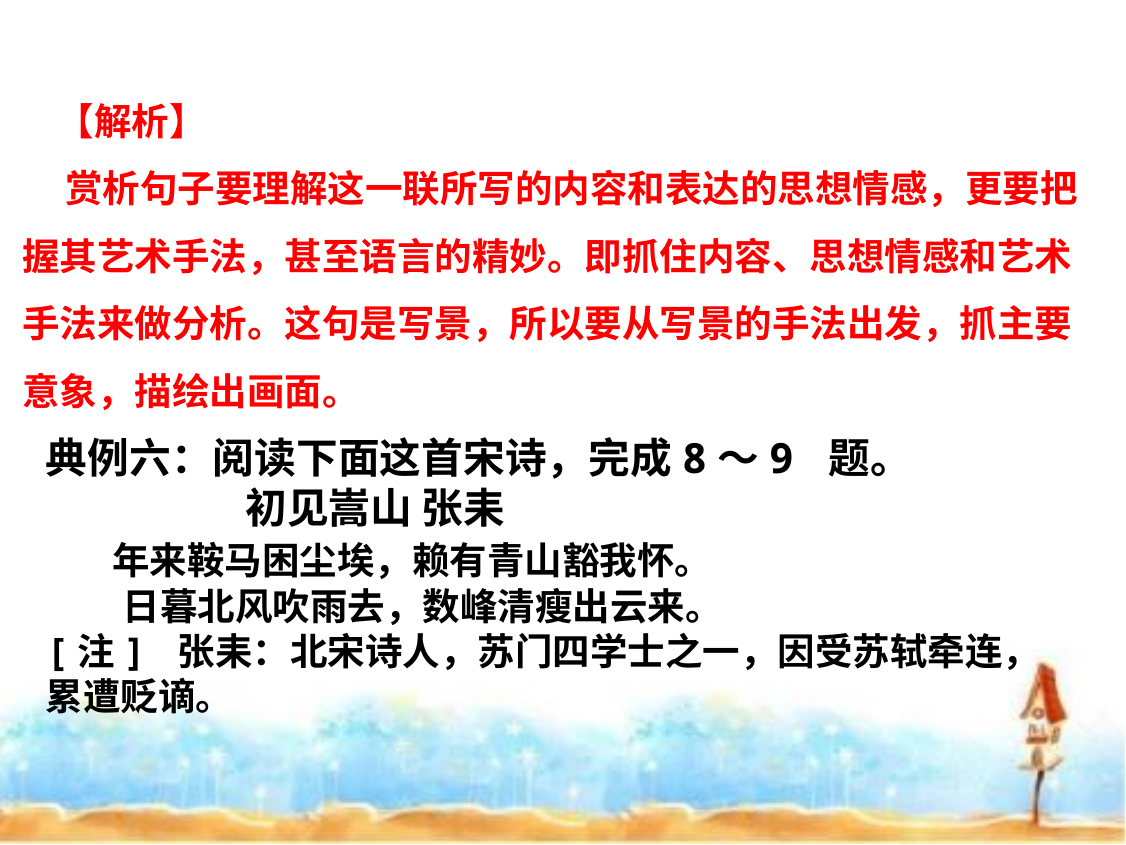

【解析】
    赏析句子要理解这一联所写的内容和表达的思想情感，更要把握其艺术手法，甚至语言的精妙。即抓住内容、思想情感和艺术手法来做分析。这句是写景，所以要从写景的手法出发，抓主要意象，描绘出画面。
典例六：阅读下面这首宋诗，完成8～9 题。
                     初见嵩山 张耒
       年来鞍马困尘埃，赖有青山豁我怀。
        日暮北风吹雨去，数峰清瘦出云来。
[注] 张耒：北宋诗人，苏门四学士之一，因受苏轼牵连，累遭贬谪。